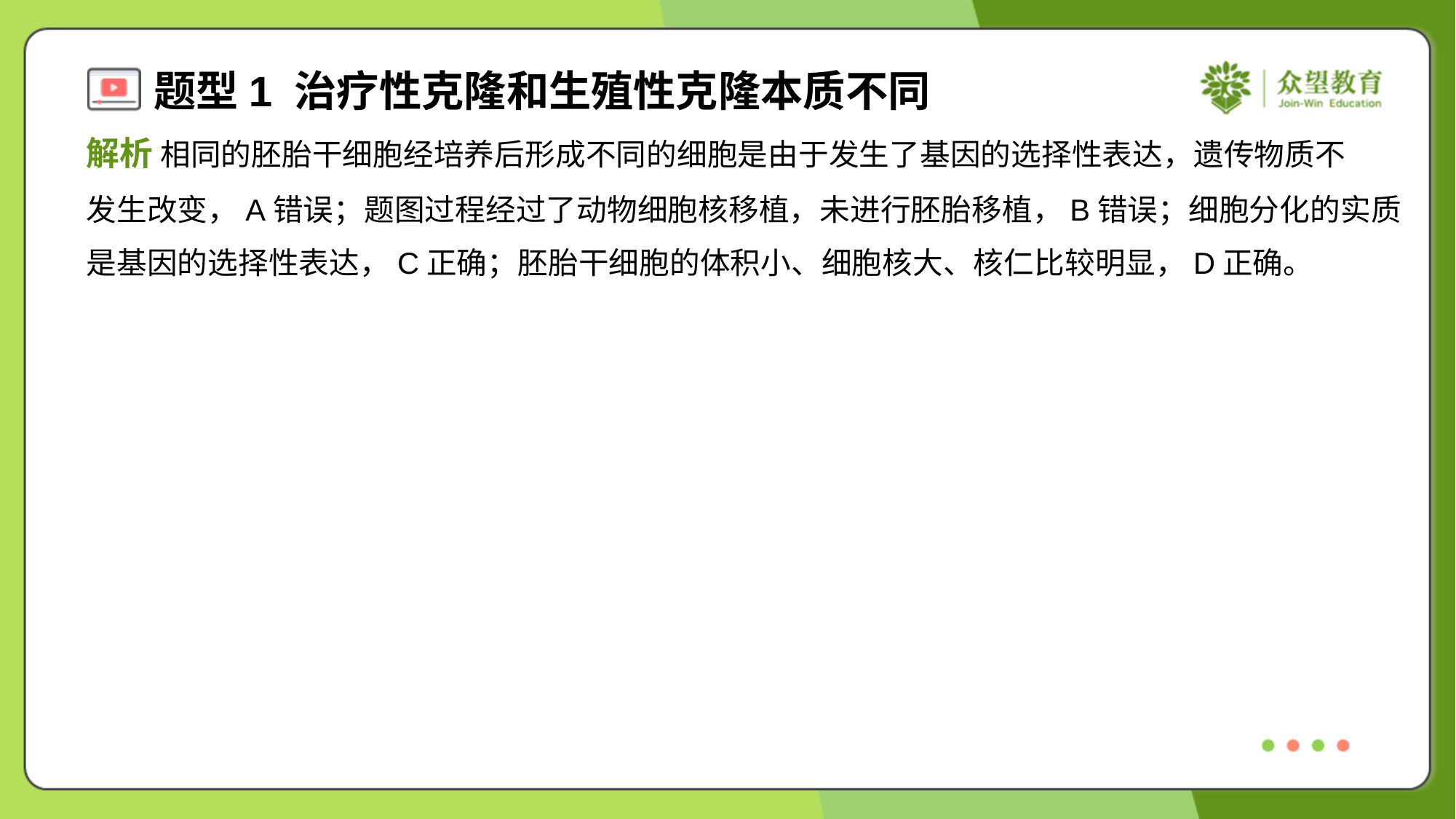

解析 相同的胚胎干细胞经培养后形成不同的细胞是由于发生了基因的选择性表达，遗传物质不
发生改变，A错误；题图过程经过了动物细胞核移植，未进行胚胎移植，B错误；细胞分化的实质
是基因的选择性表达，C正确；胚胎干细胞的体积小、细胞核大、核仁比较明显，D正确。